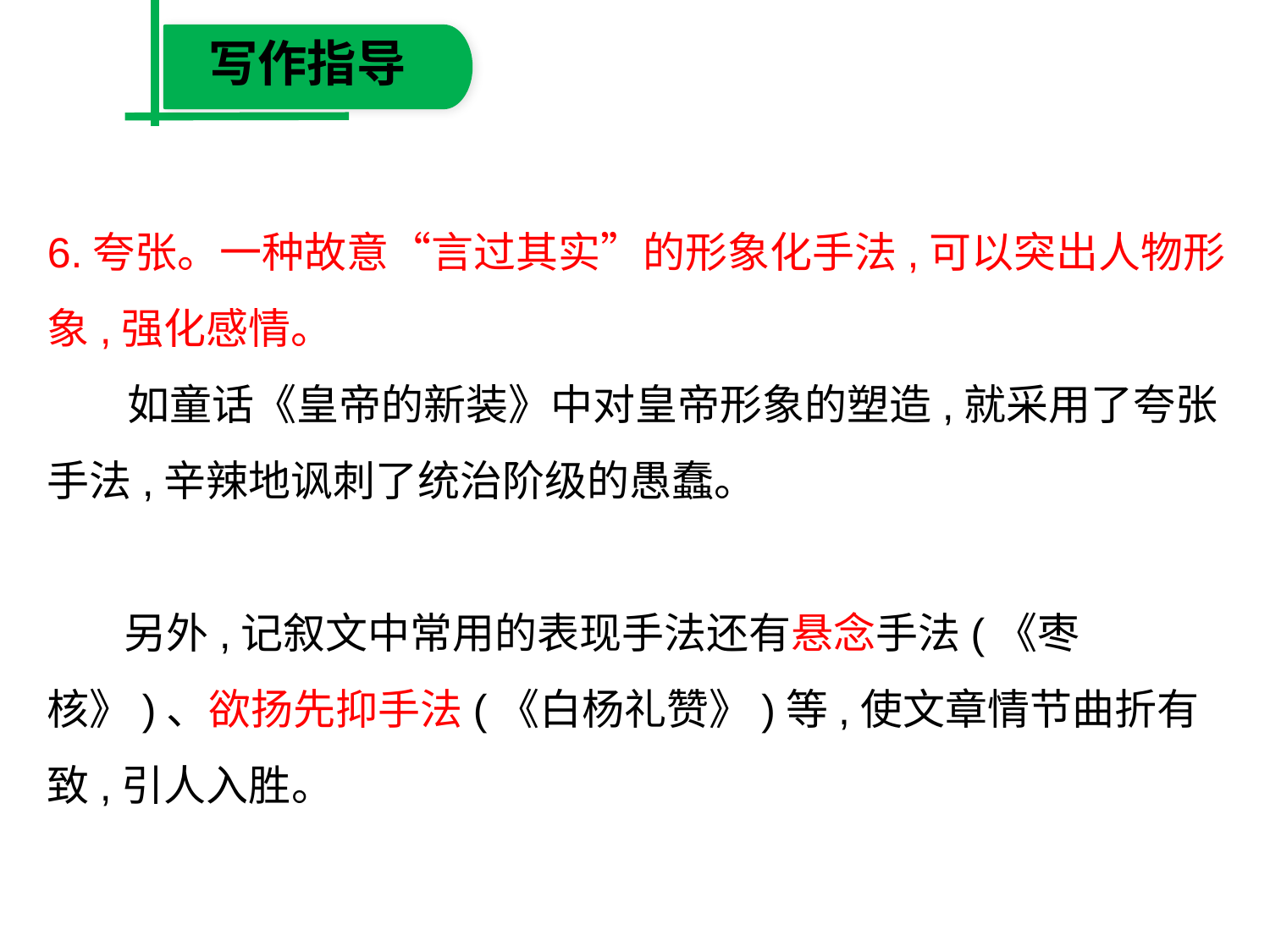

写作指导
6.夸张。一种故意“言过其实”的形象化手法,可以突出人物形象,强化感情。
　    如童话《皇帝的新装》中对皇帝形象的塑造,就采用了夸张手法,辛辣地讽刺了统治阶级的愚蠢。

       另外,记叙文中常用的表现手法还有悬念手法(《枣核》)、欲扬先抑手法(《白杨礼赞》)等,使文章情节曲折有致,引人入胜。